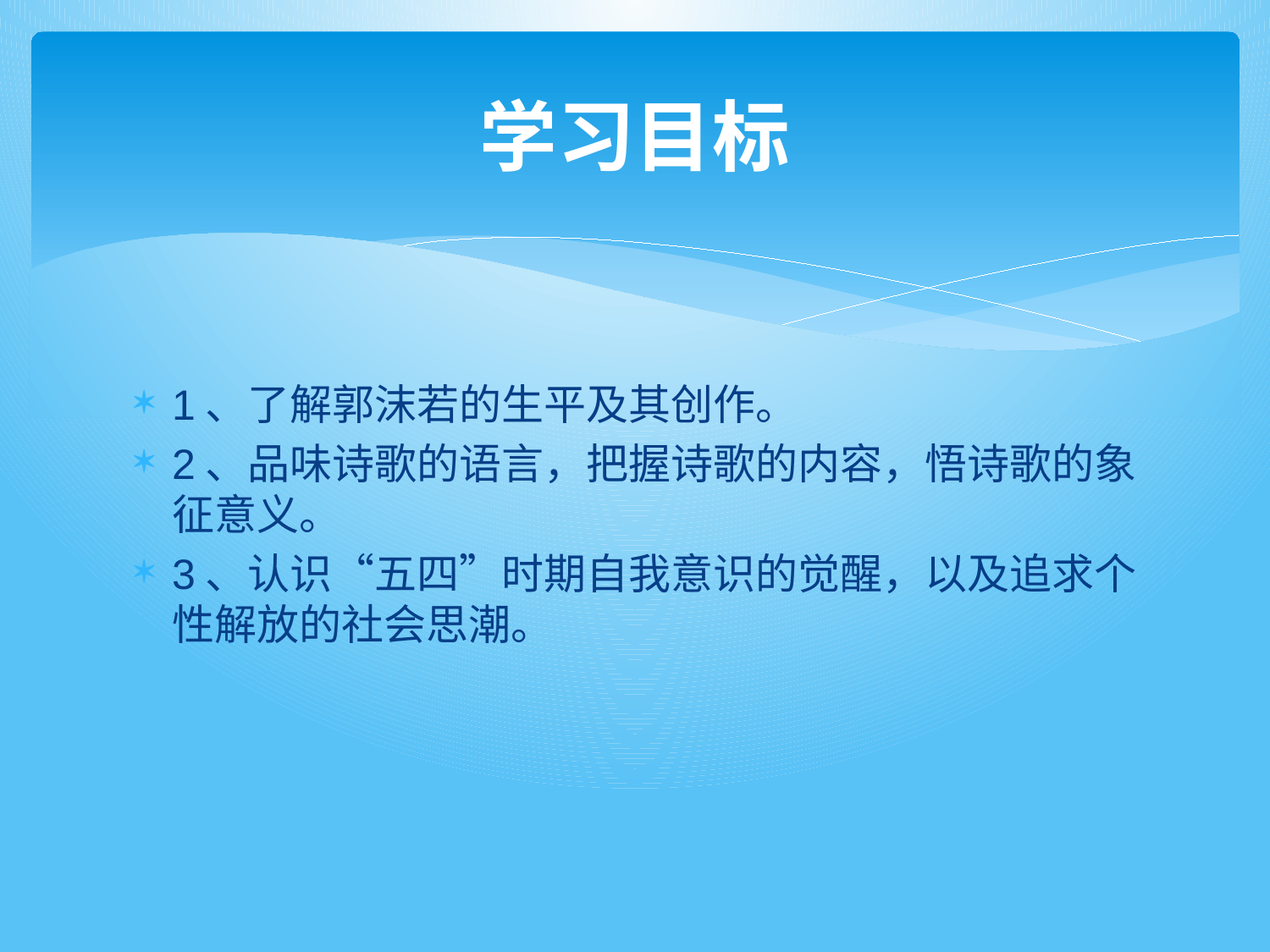

# 学习目标
1、了解郭沫若的生平及其创作。
2、品味诗歌的语言，把握诗歌的内容，悟诗歌的象征意义。
3、认识“五四”时期自我意识的觉醒，以及追求个性解放的社会思潮。